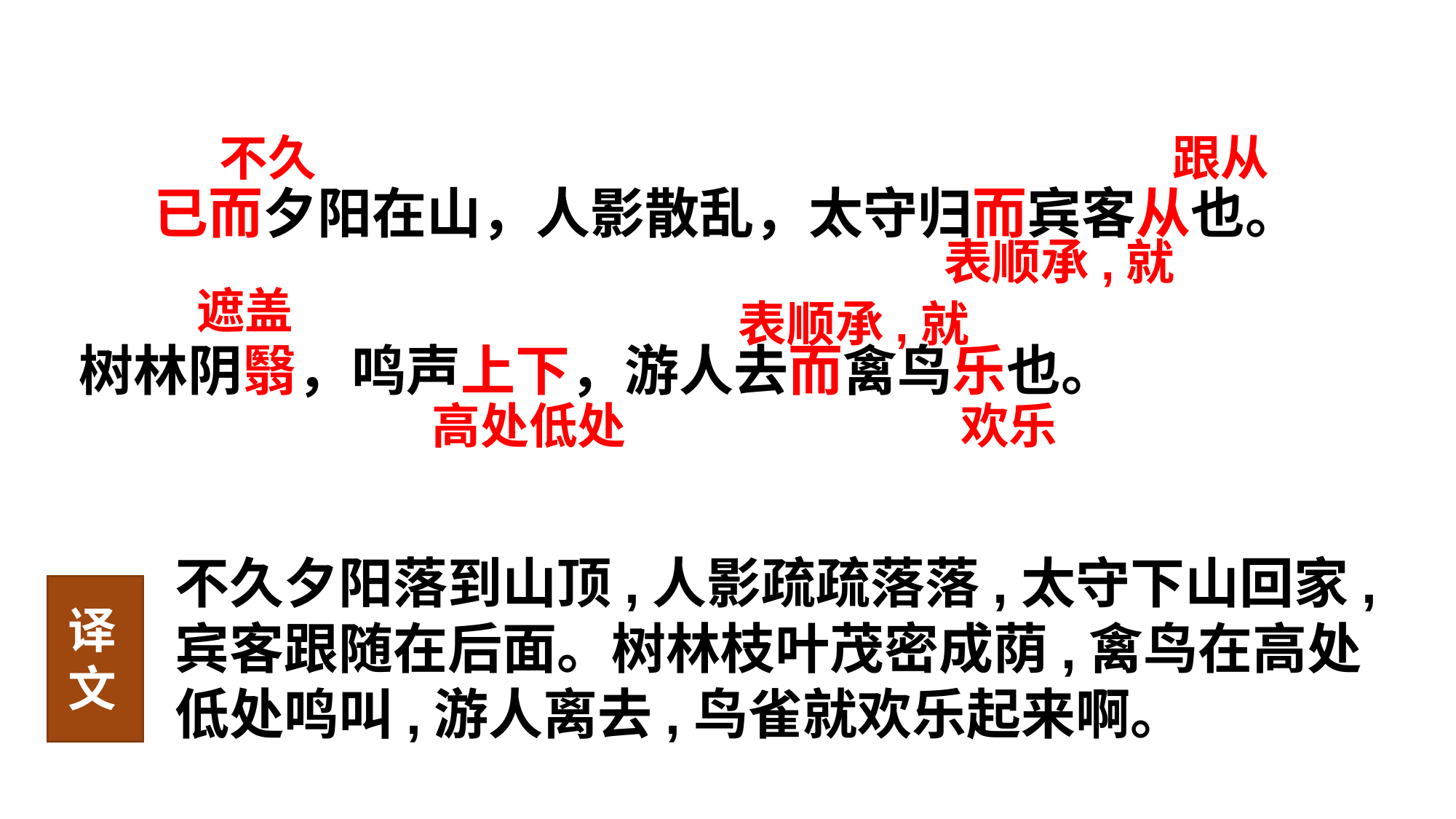

不久
跟从
     已而夕阳在山，人影散乱，太守归而宾客从也。

树林阴翳，鸣声上下，游人去而禽鸟乐也。
表顺承,就
遮盖
表顺承,就
高处低处
欢乐
不久夕阳落到山顶,人影疏疏落落,太守下山回家,宾客跟随在后面。树林枝叶茂密成荫,禽鸟在高处低处鸣叫,游人离去,鸟雀就欢乐起来啊。

译文